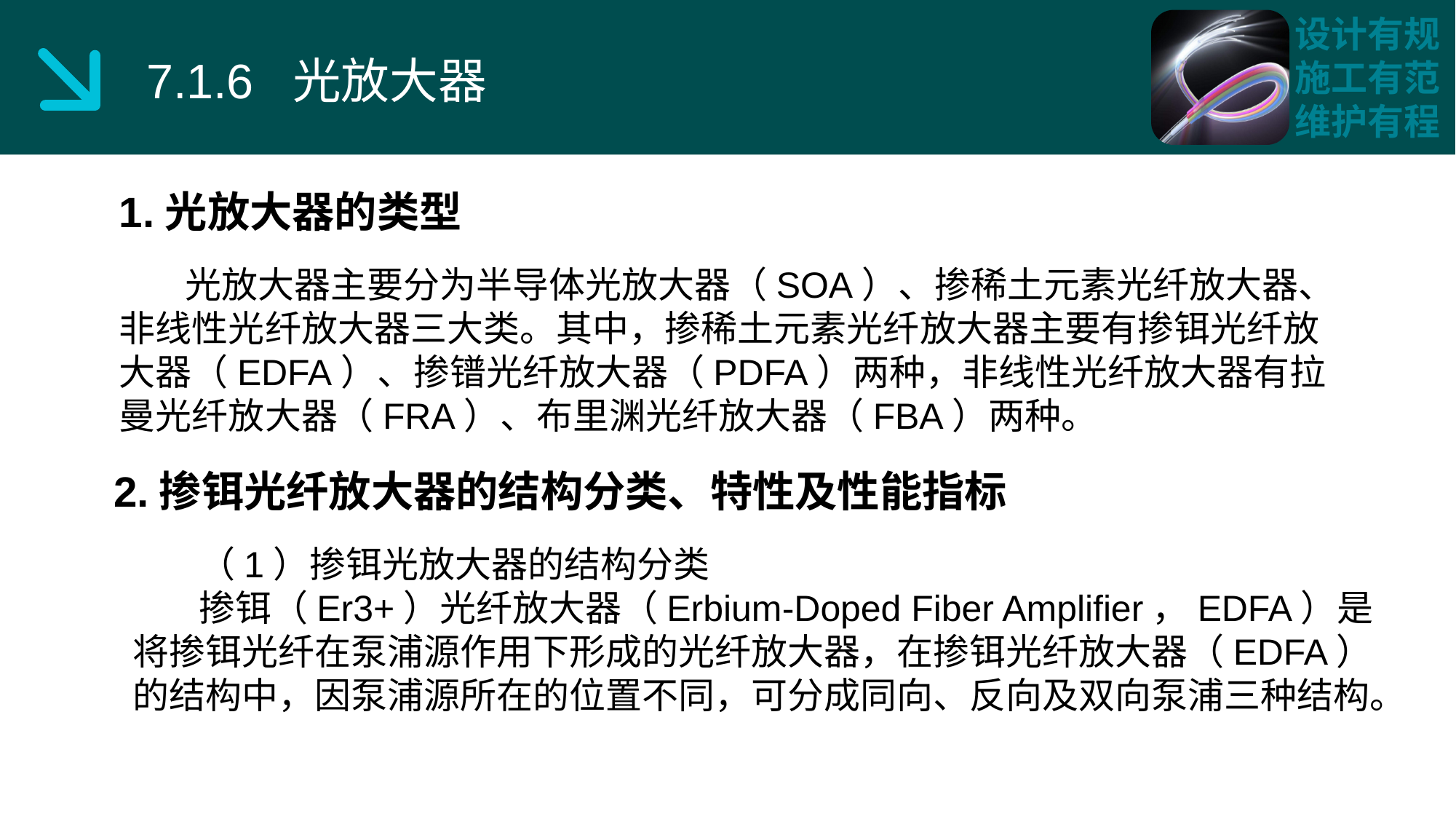

7.1.6  光放大器

1.光放大器的类型
       光放大器主要分为半导体光放大器（SOA）、掺稀土元素光纤放大器、非线性光纤放大器三大类。其中，掺稀土元素光纤放大器主要有掺铒光纤放大器（EDFA）、掺镨光纤放大器（PDFA）两种，非线性光纤放大器有拉曼光纤放大器（FRA）、布里渊光纤放大器（FBA）两种。
2.掺铒光纤放大器的结构分类、特性及性能指标
       （1）掺铒光放大器的结构分类
       掺铒（Er3+）光纤放大器（Erbium-Doped Fiber Amplifier，EDFA）是将掺铒光纤在泵浦源作用下形成的光纤放大器，在掺铒光纤放大器（EDFA）的结构中，因泵浦源所在的位置不同，可分成同向、反向及双向泵浦三种结构。